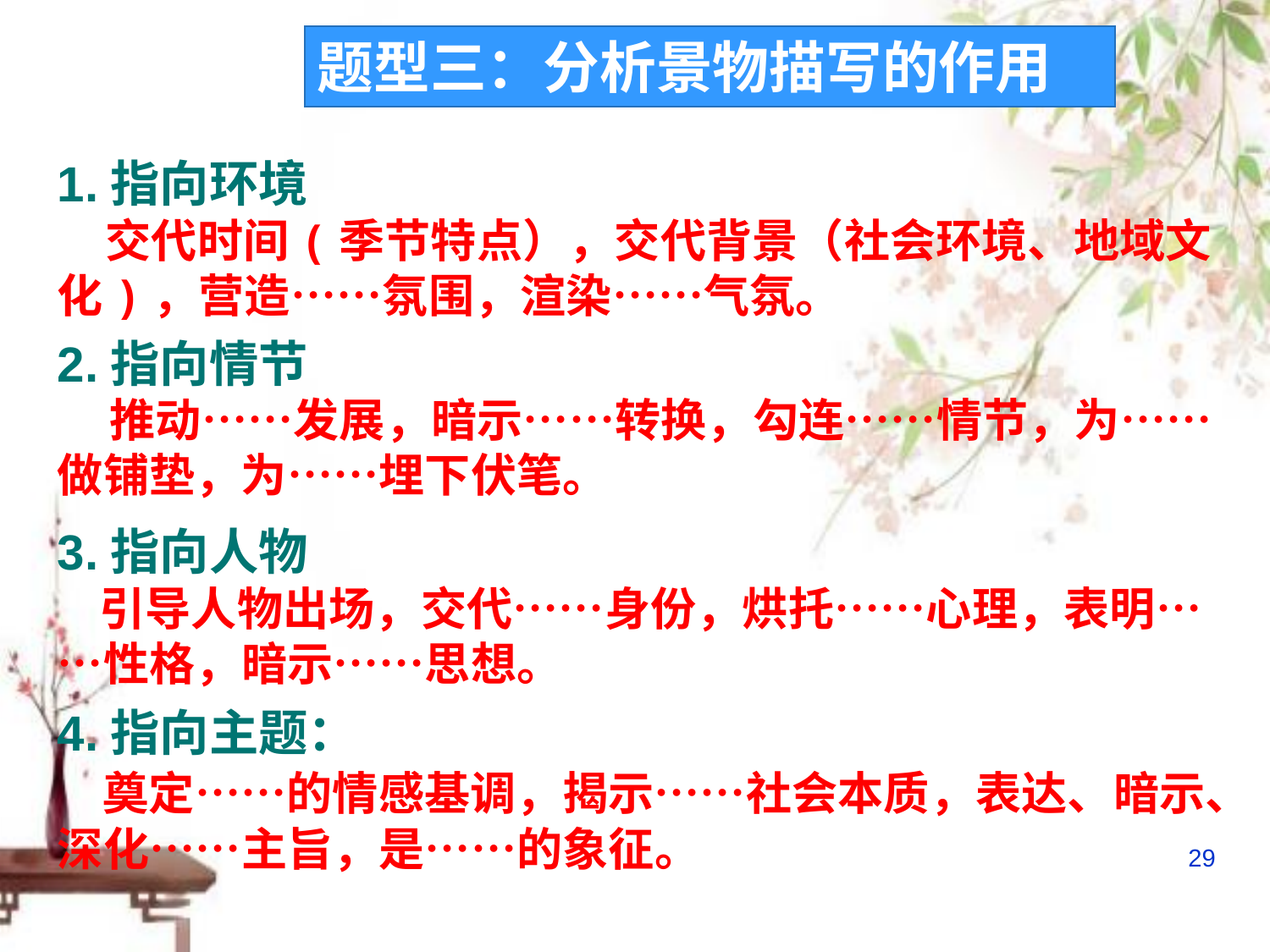

题型三：分析景物描写的作用
1.指向环境
    交代时间(季节特点），交代背景（社会环境、地域文化)，营造……氛围，渲染……气氛。
2.指向情节
    推动……发展，暗示……转换，勾连……情节，为……做铺垫，为……埋下伏笔。
3.指向人物
   引导人物出场，交代……身份，烘托……心理，表明……性格，暗示……思想。
4.指向主题：
   奠定……的情感基调，揭示……社会本质，表达、暗示、深化……主旨，是……的象征。
29